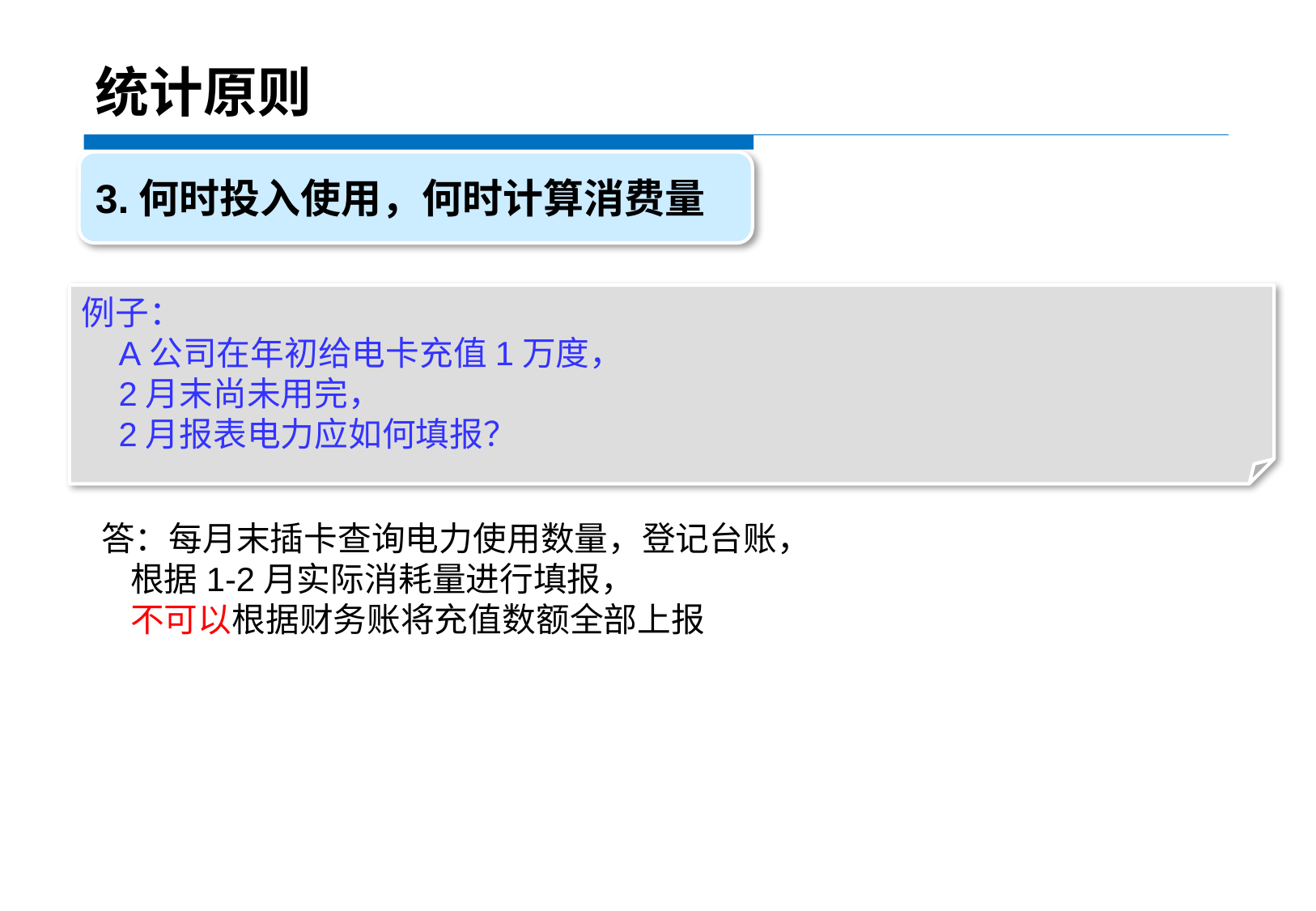

统计原则
3.何时投入使用，何时计算消费量
例子：
    A公司在年初给电卡充值1万度，
    2月末尚未用完，
    2月报表电力应如何填报？
    答：每月末插卡查询电力使用数量，登记台账，
        根据1-2月实际消耗量进行填报，
        不可以根据财务账将充值数额全部上报